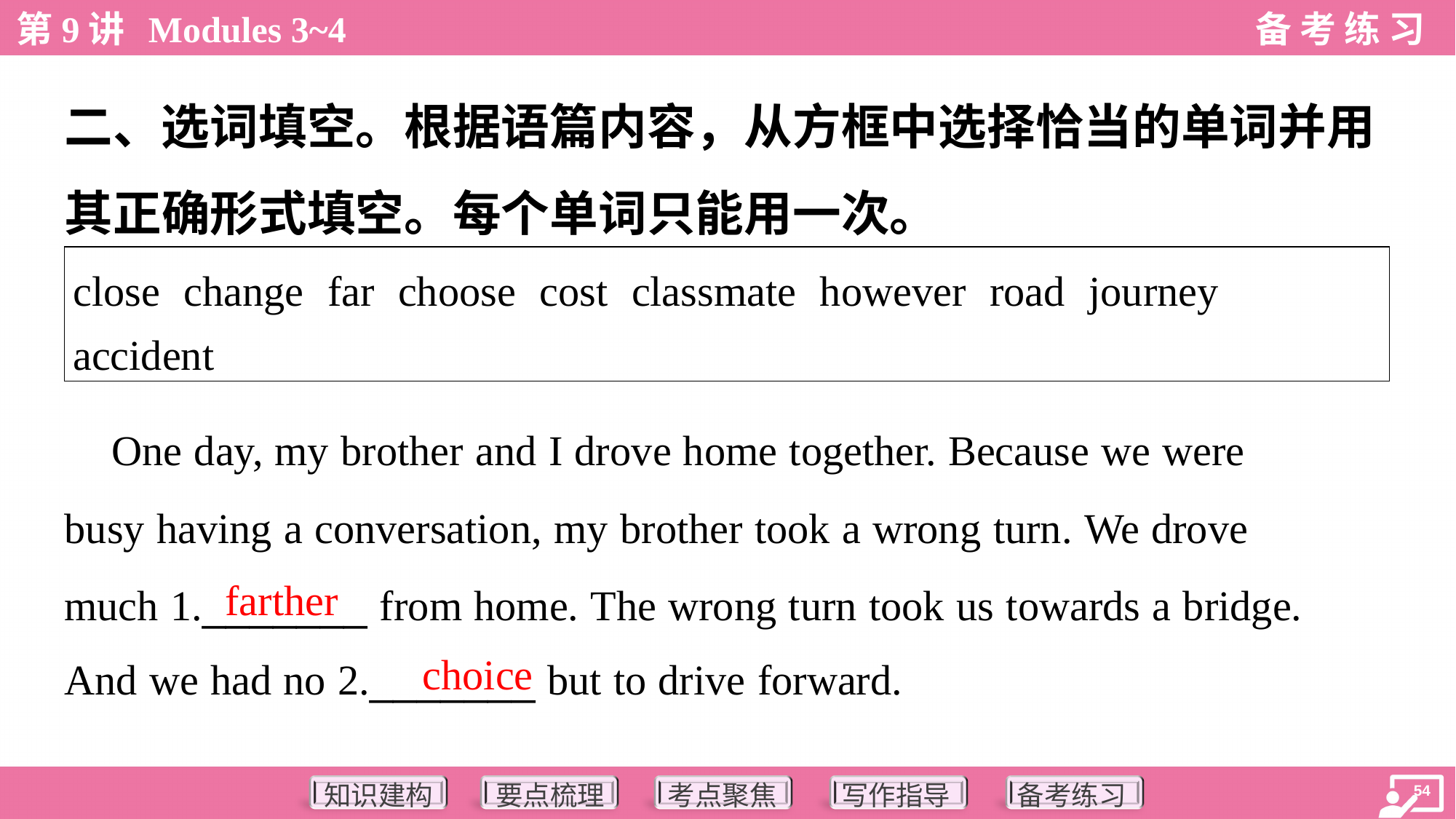

二、选词填空。根据语篇内容，从方框中选择恰当的单词并用
其正确形式填空。每个单词只能用一次。
| close change far choose cost classmate however road journey accident |
| --- |
    One day, my brother and I drove home together. Because we were
busy having a conversation, my brother took a wrong turn. We drove
much 1._______ from home. The wrong turn took us towards a bridge.
And we had no 2._______ but to drive forward.
farther
choice